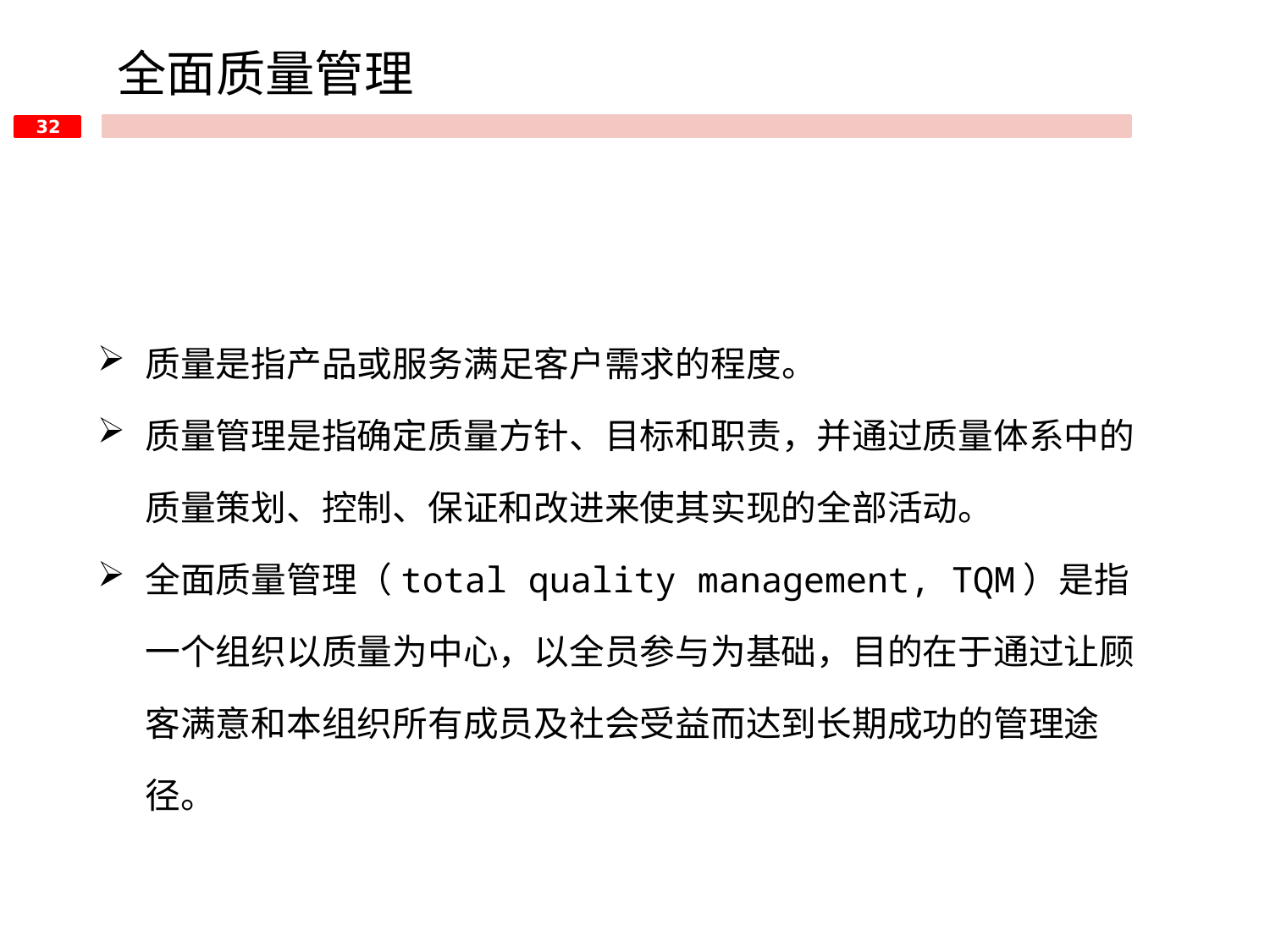

全面质量管理
32
质量是指产品或服务满足客户需求的程度。
质量管理是指确定质量方针、目标和职责，并通过质量体系中的质量策划、控制、保证和改进来使其实现的全部活动。
全面质量管理（total quality management, TQM）是指一个组织以质量为中心，以全员参与为基础，目的在于通过让顾客满意和本组织所有成员及社会受益而达到长期成功的管理途径。